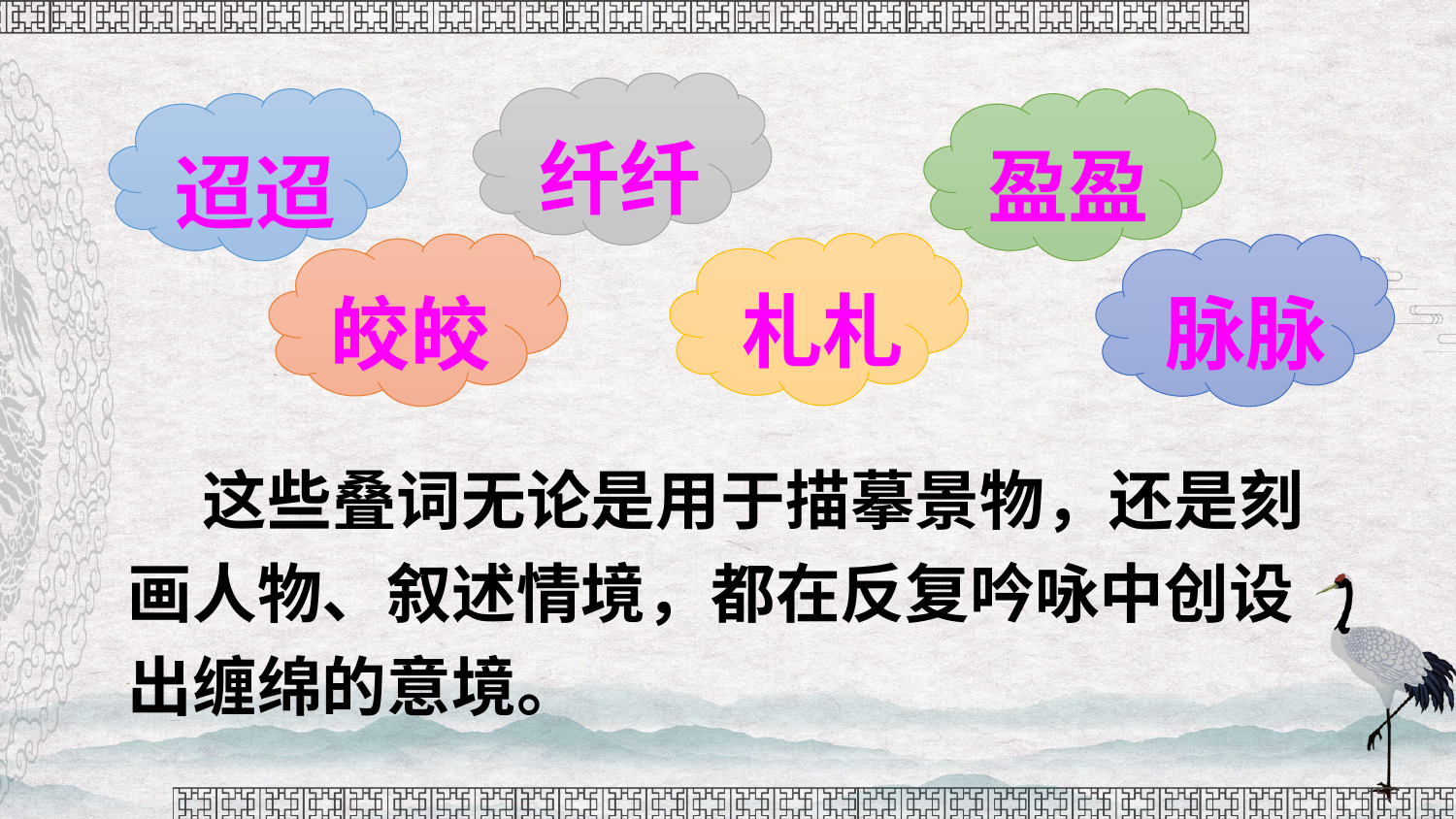

纤纤

迢迢

盈盈

札札

皎皎

脉脉
    这些叠词无论是用于描摹景物，还是刻画人物、叙述情境，都在反复吟咏中创设出缠绵的意境。